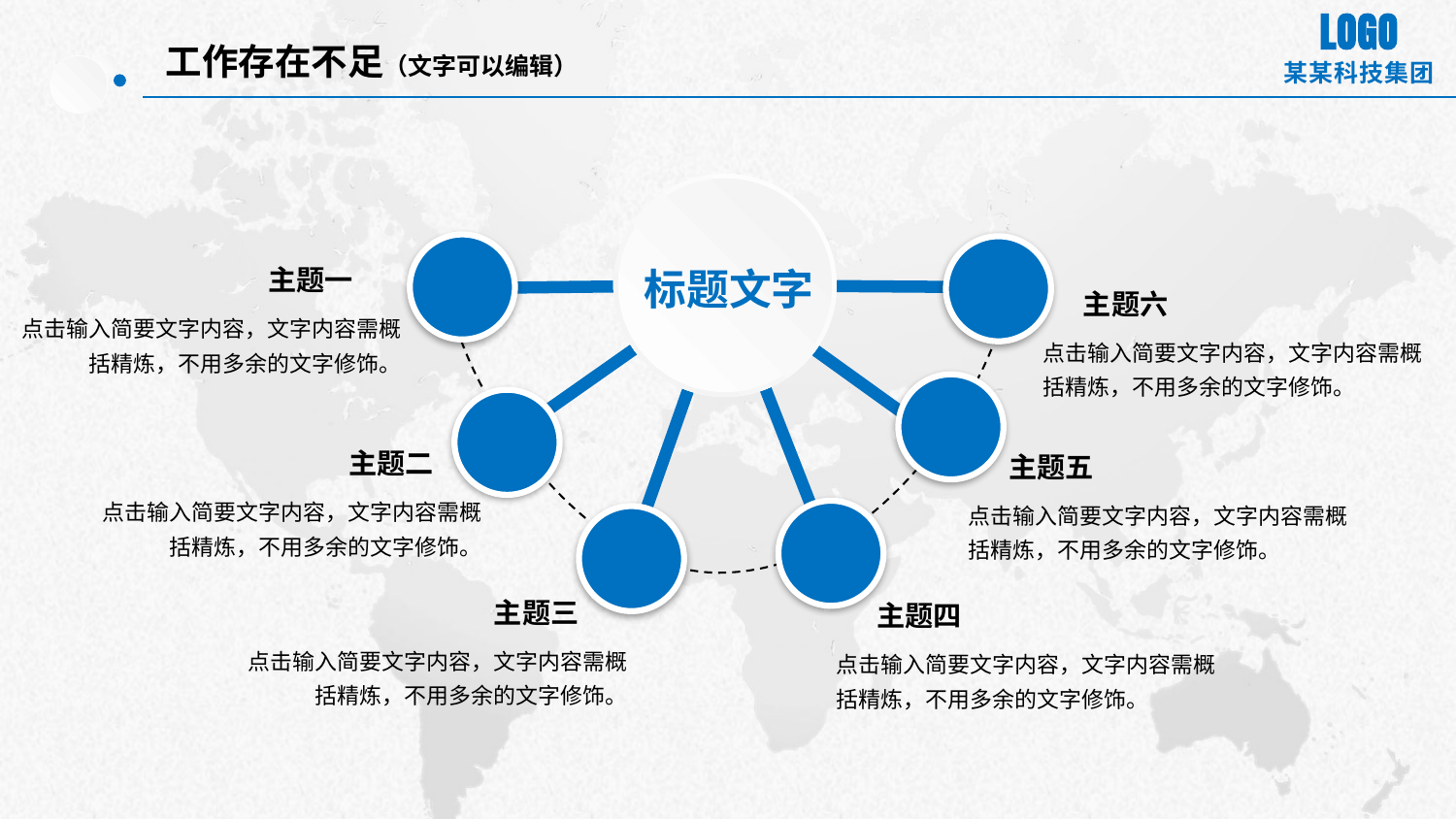

工作存在不足（文字可以编辑）

标题文字

主题一
主题六

点击输入简要文字内容，文字内容需概括精炼，不用多余的文字修饰。
点击输入简要文字内容，文字内容需概括精炼，不用多余的文字修饰。

主题二
主题五
点击输入简要文字内容，文字内容需概括精炼，不用多余的文字修饰。
点击输入简要文字内容，文字内容需概括精炼，不用多余的文字修饰。

主题三
主题四
点击输入简要文字内容，文字内容需概括精炼，不用多余的文字修饰。
点击输入简要文字内容，文字内容需概括精炼，不用多余的文字修饰。